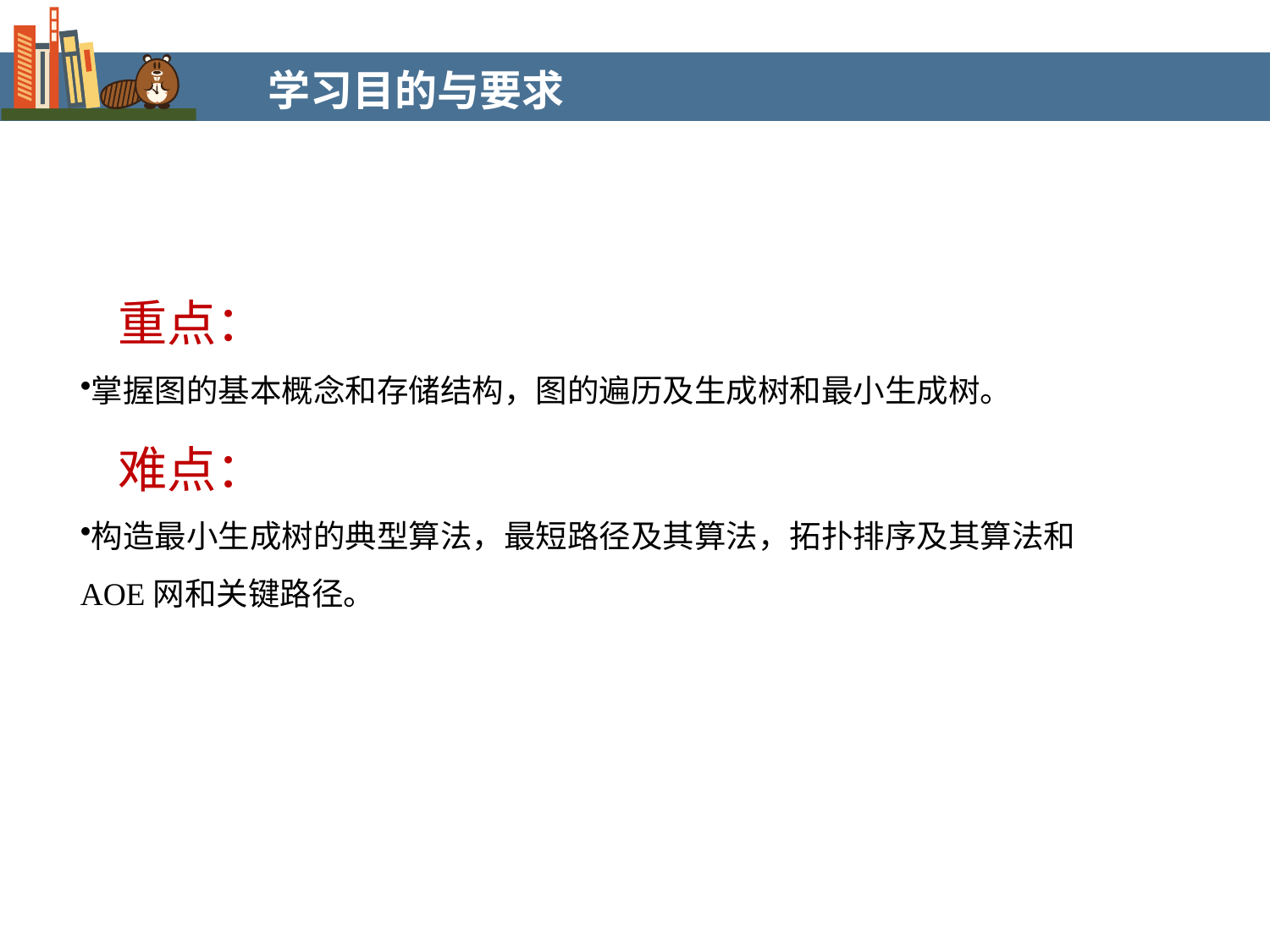

学习目的与要求
重点：
掌握图的基本概念和存储结构，图的遍历及生成树和最小生成树。
难点：
构造最小生成树的典型算法，最短路径及其算法，拓扑排序及其算法和AOE网和关键路径。